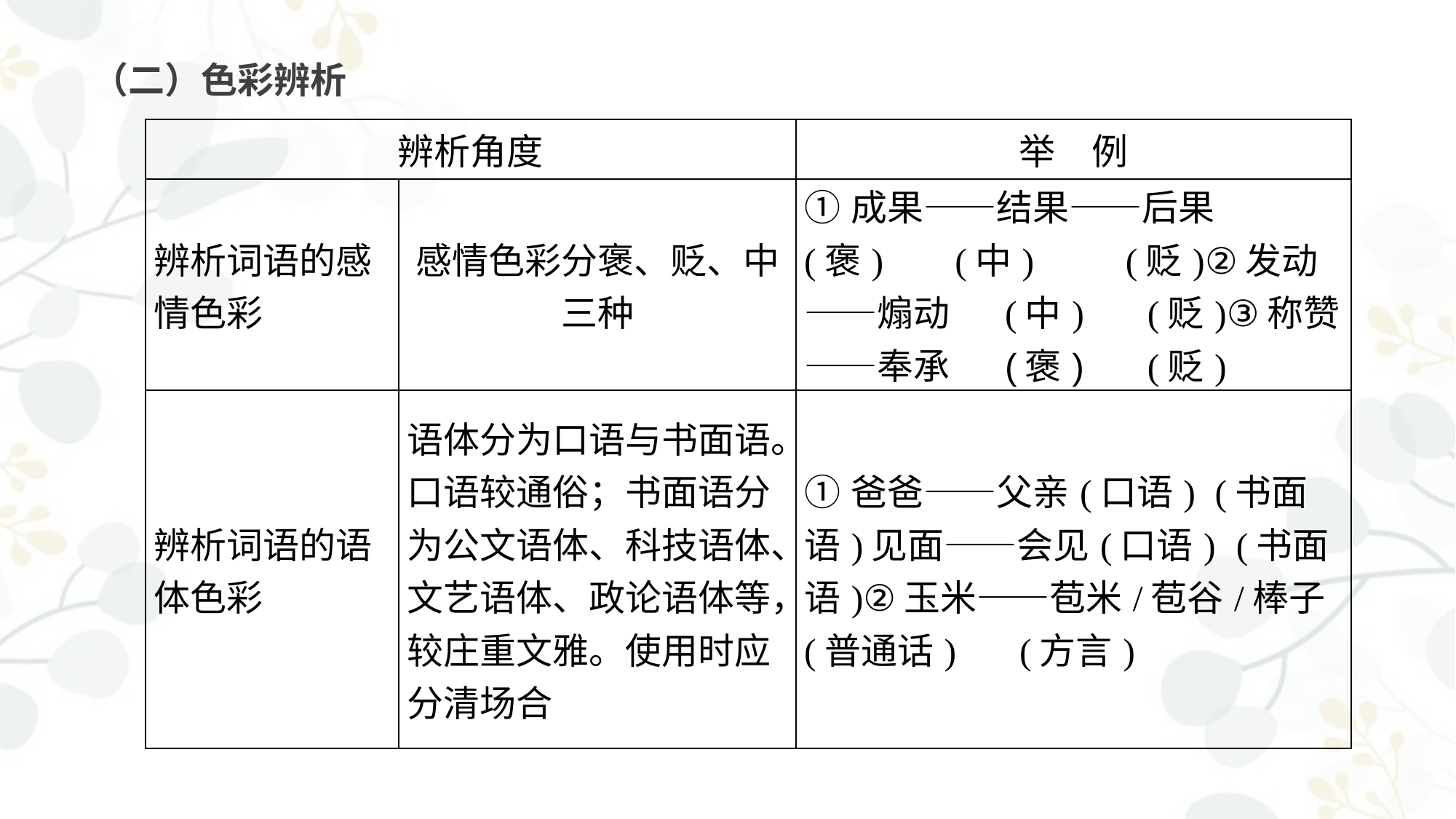

# （二）色彩辨析
| 辨析角度 |  | 举　例 |
| --- | --- | --- |
| 辨析词语的感情色彩 | 感情色彩分褒、贬、中三种 | ①成果——结果——后果　(褒)　 (中)　　(贬)②发动——煽动　 (中)　 (贬)③称赞——奉承　 (褒)　 (贬) |
| 辨析词语的语体色彩 | 语体分为口语与书面语。口语较通俗；书面语分为公文语体、科技语体、文艺语体、政论语体等，较庄重文雅。使用时应分清场合 | ①爸爸——父亲(口语) (书面语)见面——会见(口语) (书面语)②玉米——苞米/苞谷/棒子(普通话)　 (方言) |